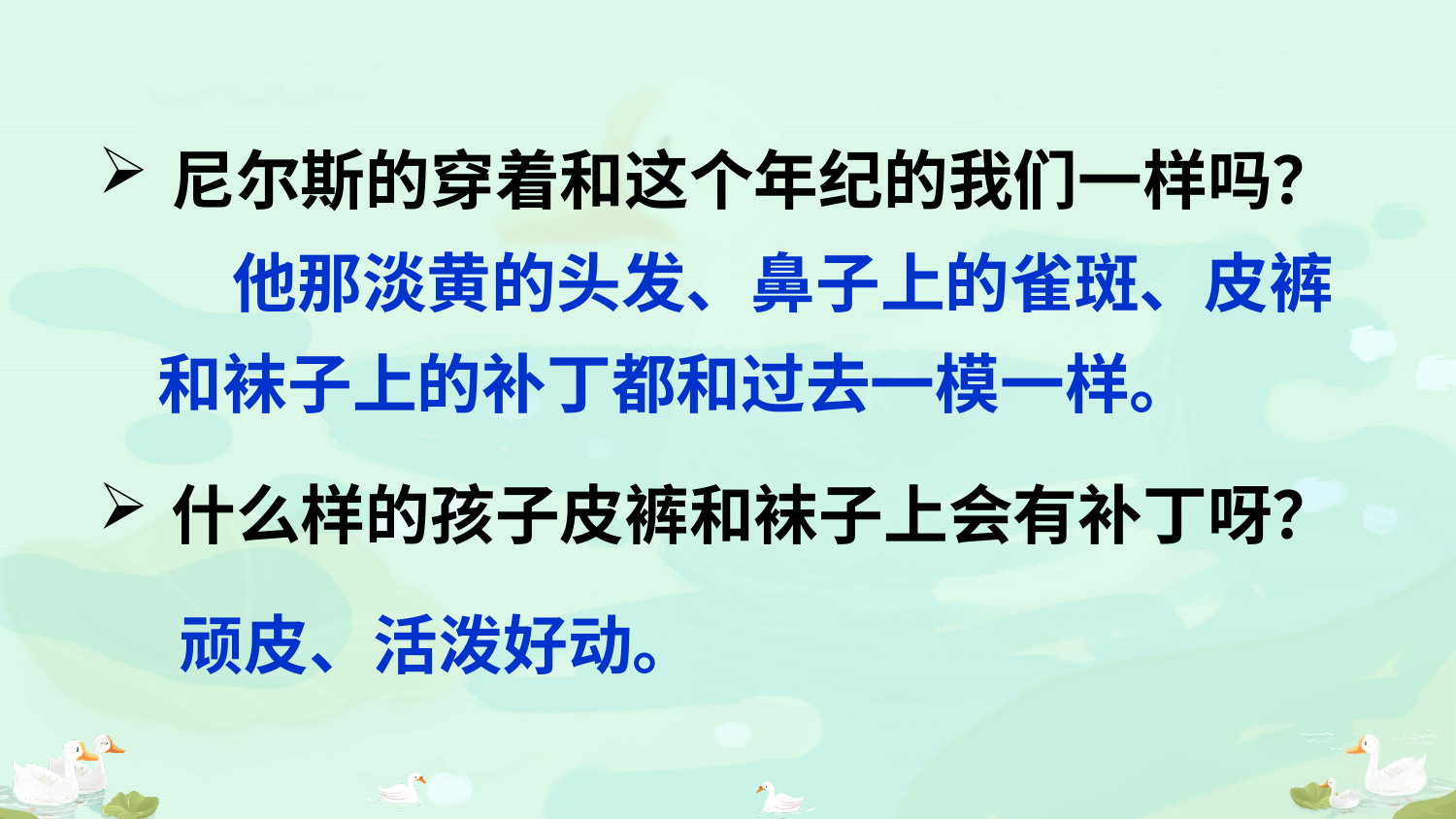

尼尔斯的穿着和这个年纪的我们一样吗？
    他那淡黄的头发、鼻子上的雀斑、皮裤和袜子上的补丁都和过去一模一样。
什么样的孩子皮裤和袜子上会有补丁呀？
顽皮、活泼好动。